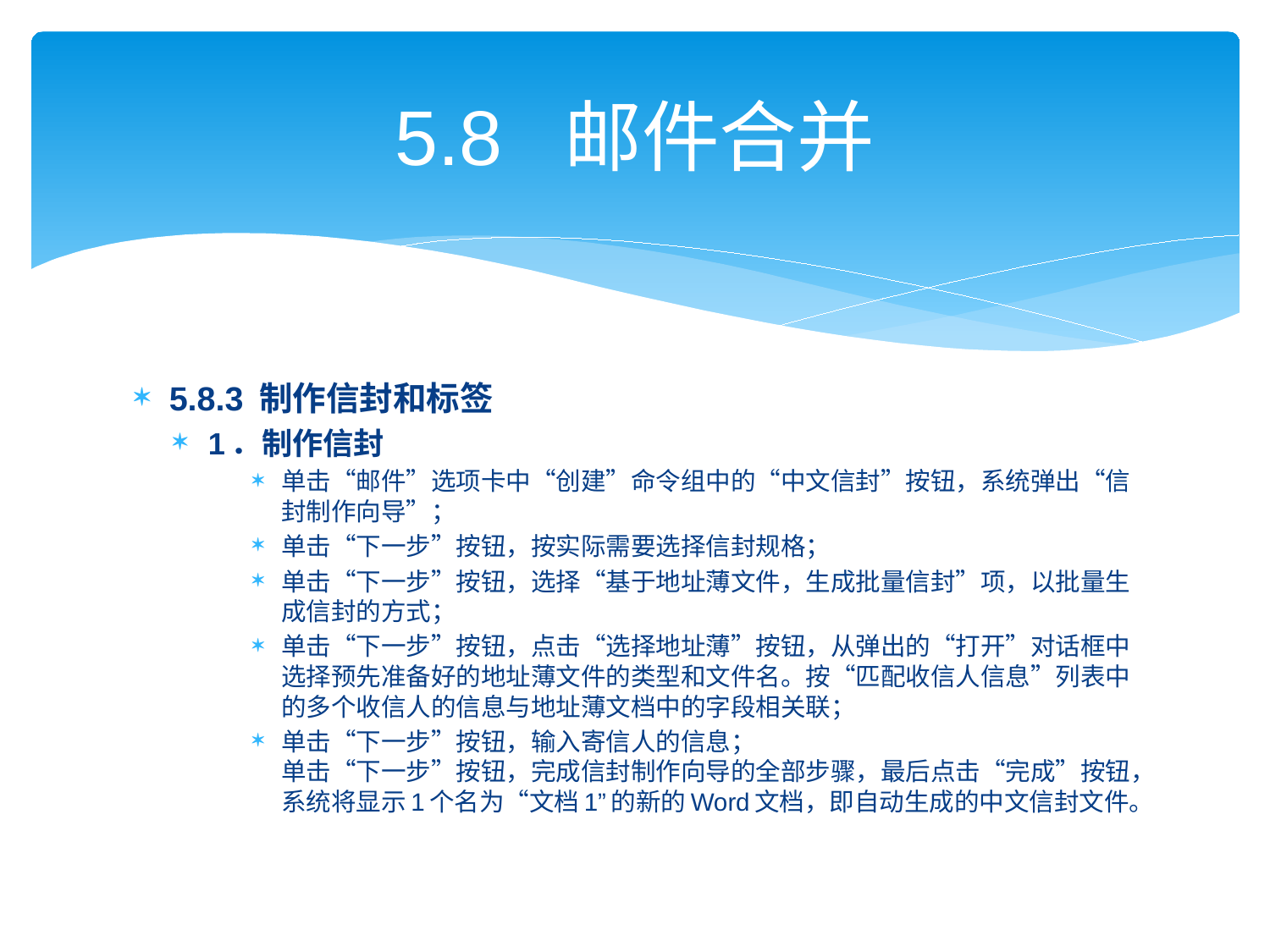

# 5.8  邮件合并
5.8.3 制作信封和标签
1．制作信封
单击“邮件”选项卡中“创建”命令组中的“中文信封”按钮，系统弹出“信封制作向导”；
单击“下一步”按钮，按实际需要选择信封规格；
单击“下一步”按钮，选择“基于地址薄文件，生成批量信封”项，以批量生成信封的方式；
单击“下一步”按钮，点击“选择地址薄”按钮，从弹出的“打开”对话框中选择预先准备好的地址薄文件的类型和文件名。按“匹配收信人信息”列表中的多个收信人的信息与地址薄文档中的字段相关联；
单击“下一步”按钮，输入寄信人的信息；
单击“下一步”按钮，完成信封制作向导的全部步骤，最后点击“完成”按钮，系统将显示1个名为“文档1”的新的Word文档，即自动生成的中文信封文件。